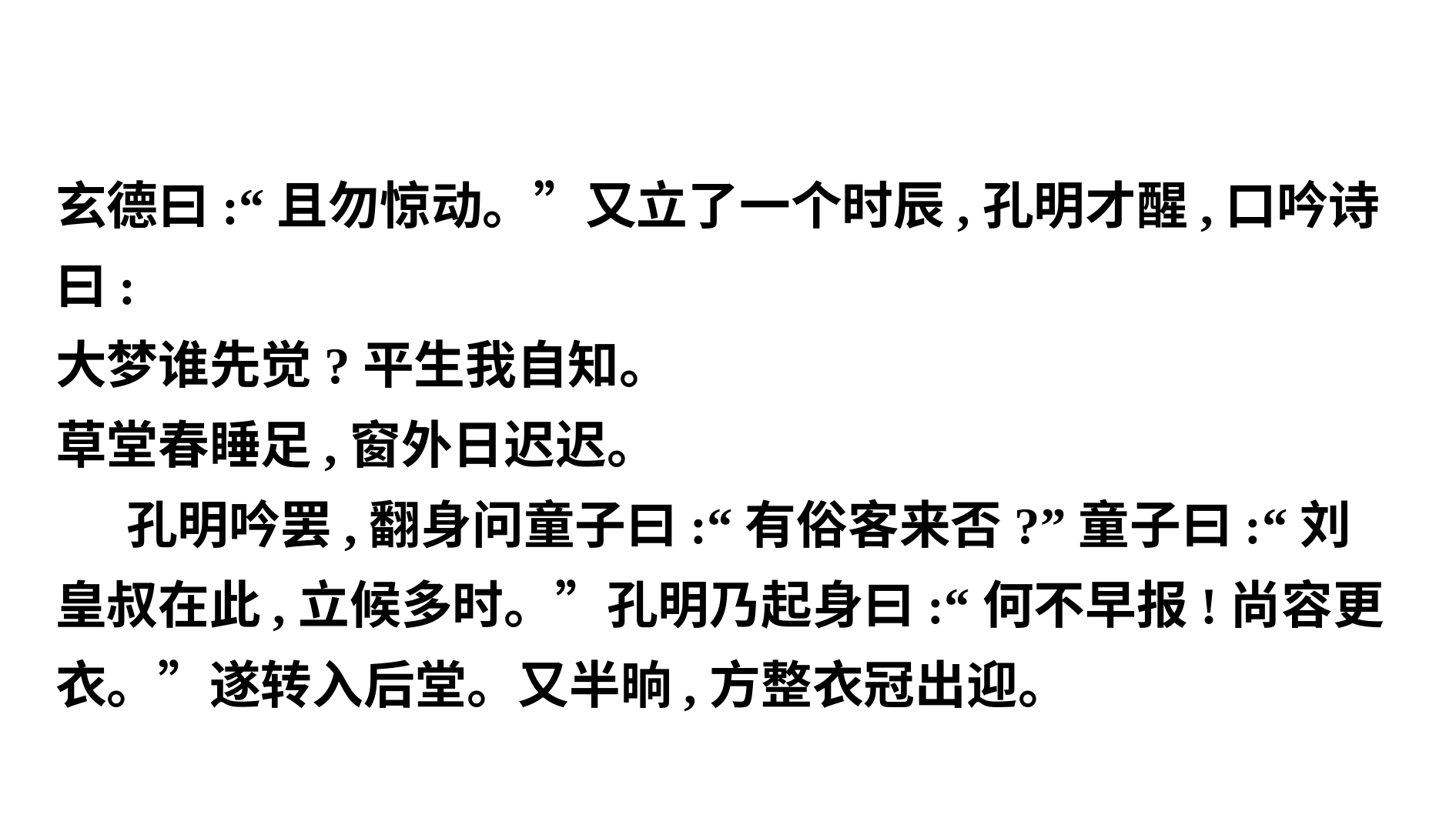

玄德曰:“且勿惊动。”又立了一个时辰,孔明才醒,口吟诗曰:
大梦谁先觉?平生我自知。
草堂春睡足,窗外日迟迟。
     孔明吟罢,翻身问童子曰:“有俗客来否?”童子曰:“刘皇叔在此,立候多时。”孔明乃起身曰:“何不早报!尚容更衣。”遂转入后堂。又半晌,方整衣冠出迎。